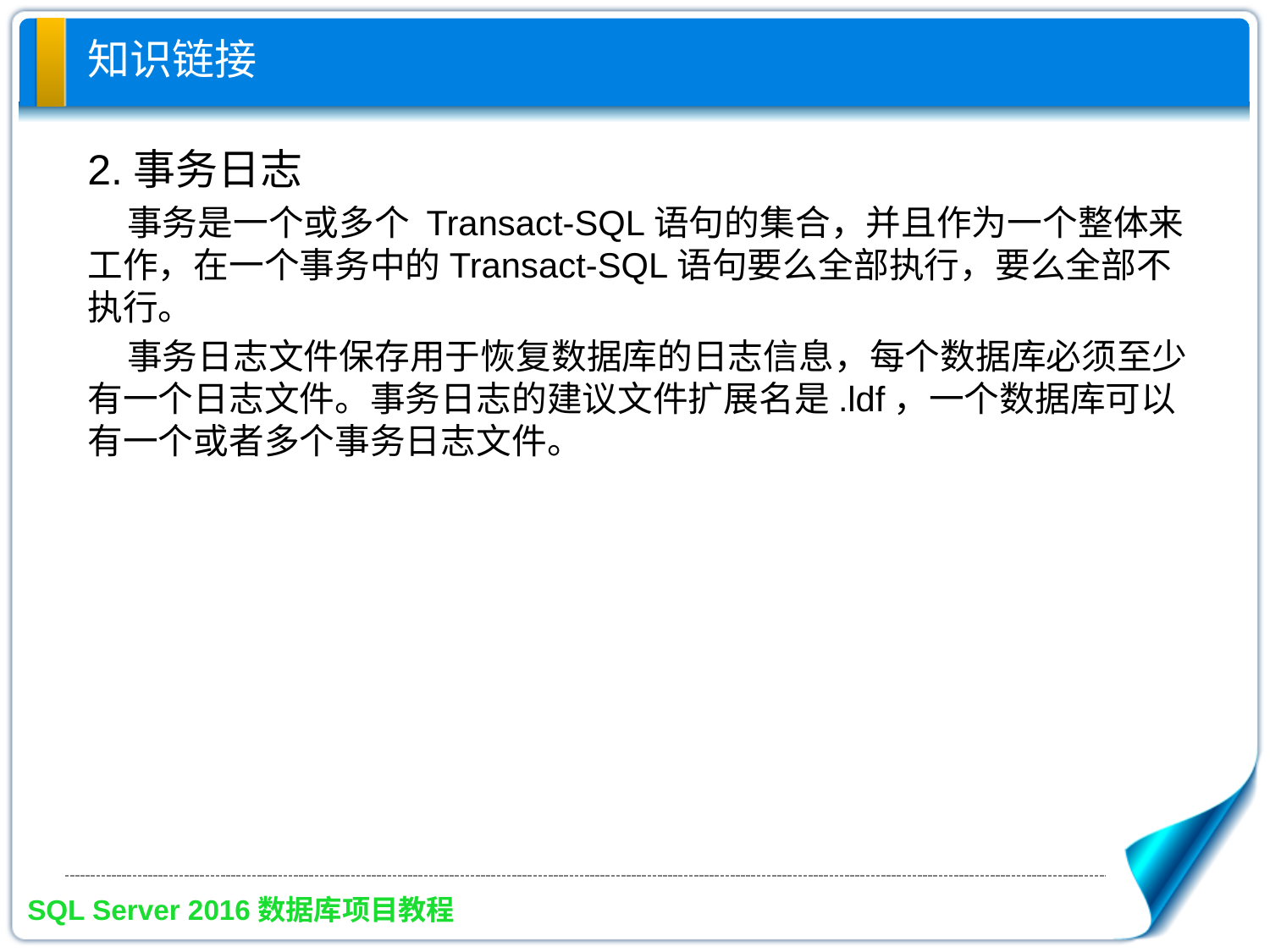

# 知识链接
2.事务日志
    事务是一个或多个 Transact-SQL语句的集合，并且作为一个整体来工作，在一个事务中的Transact-SQL语句要么全部执行，要么全部不执行。
    事务日志文件保存用于恢复数据库的日志信息，每个数据库必须至少有一个日志文件。事务日志的建议文件扩展名是.ldf，一个数据库可以有一个或者多个事务日志文件。